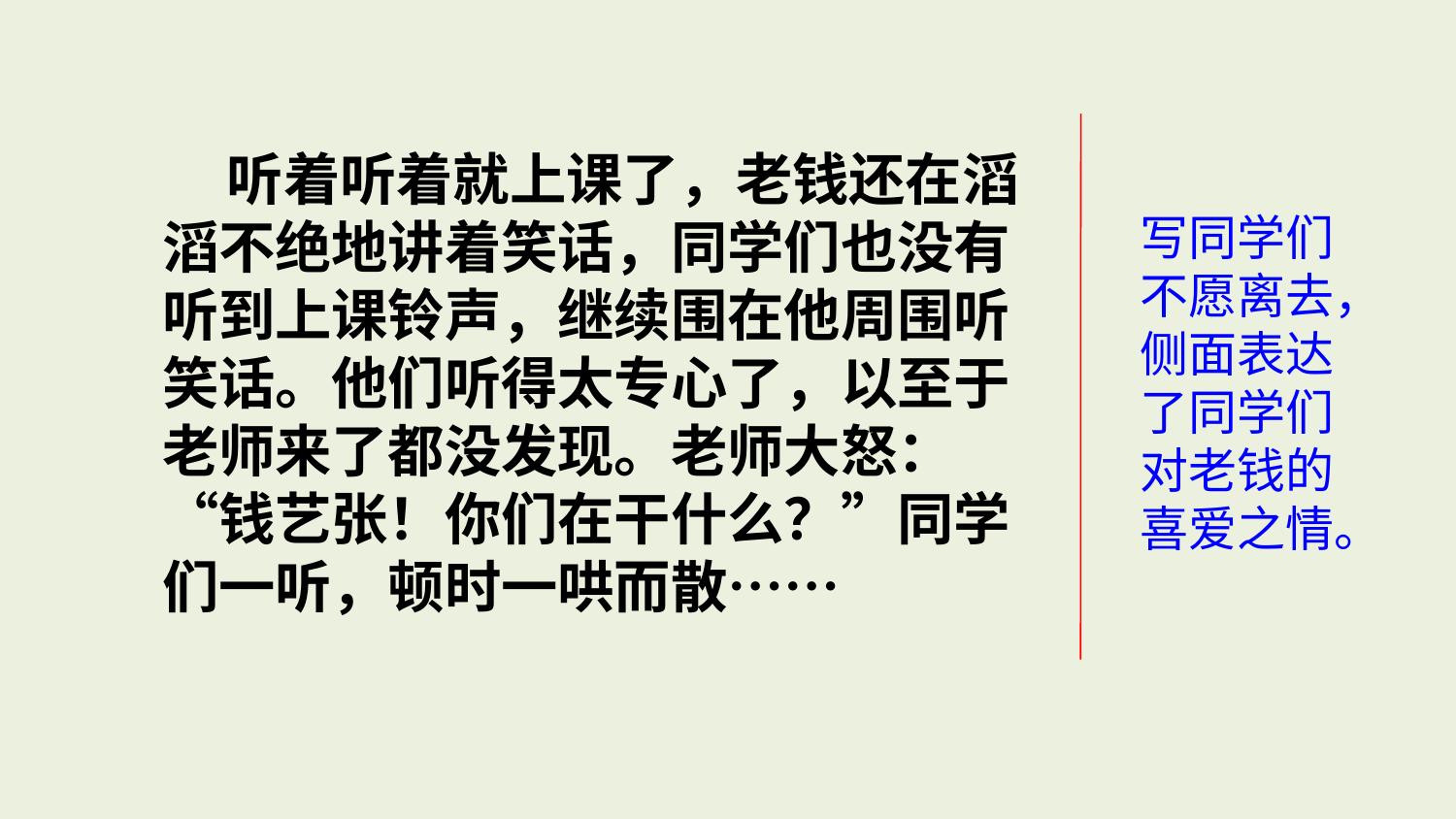

听着听着就上课了，老钱还在滔滔不绝地讲着笑话，同学们也没有听到上课铃声，继续围在他周围听笑话。他们听得太专心了，以至于老师来了都没发现。老师大怒：“钱艺张！你们在干什么？”同学们一听，顿时一哄而散……
写同学们不愿离去，侧面表达了同学们对老钱的喜爱之情。